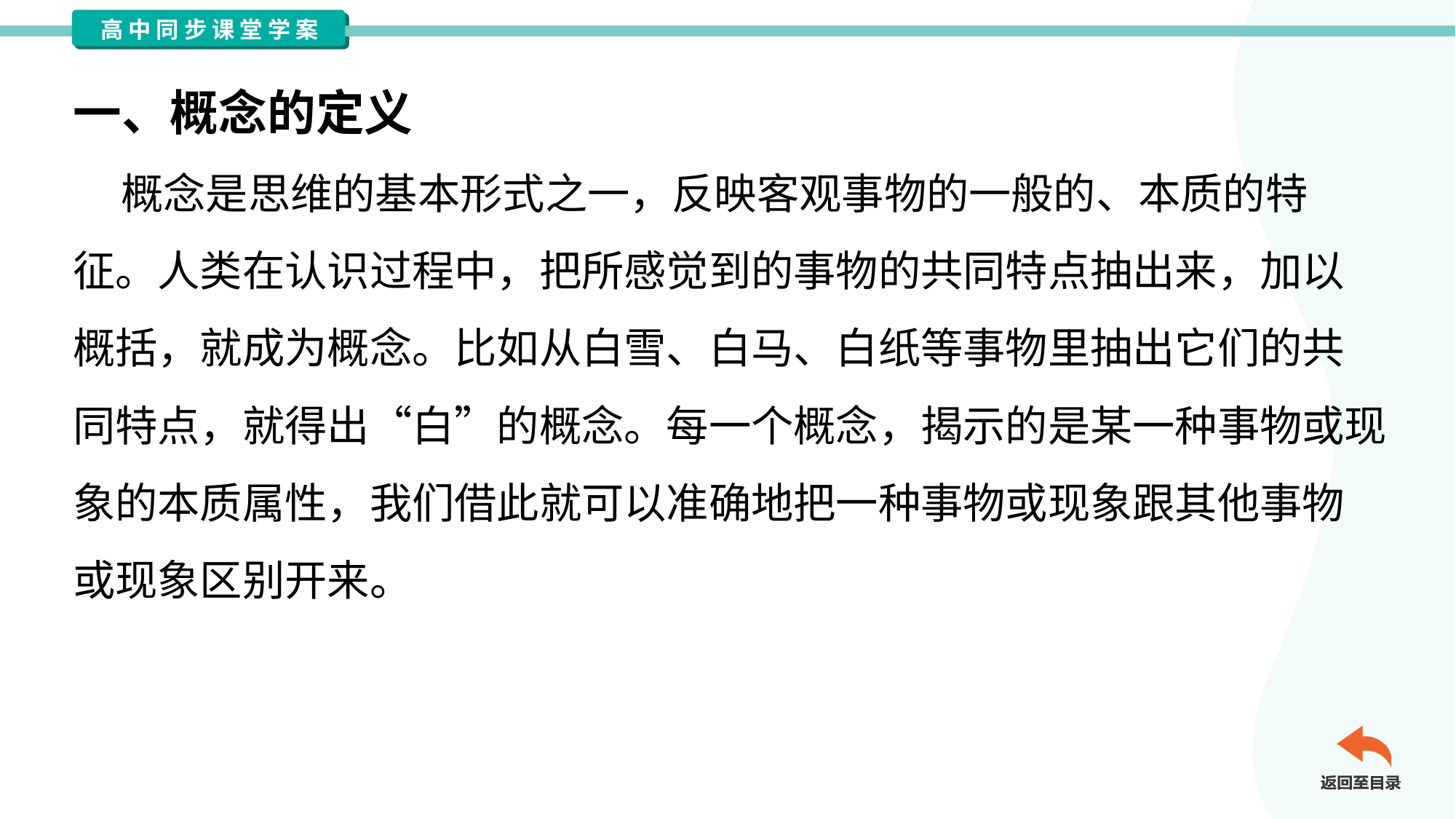

一、概念的定义
    概念是思维的基本形式之一，反映客观事物的一般的、本质的特
征。人类在认识过程中，把所感觉到的事物的共同特点抽出来，加以
概括，就成为概念。比如从白雪、白马、白纸等事物里抽出它们的共
同特点，就得出“白”的概念。每一个概念，揭示的是某一种事物或现
象的本质属性，我们借此就可以准确地把一种事物或现象跟其他事物
或现象区别开来。